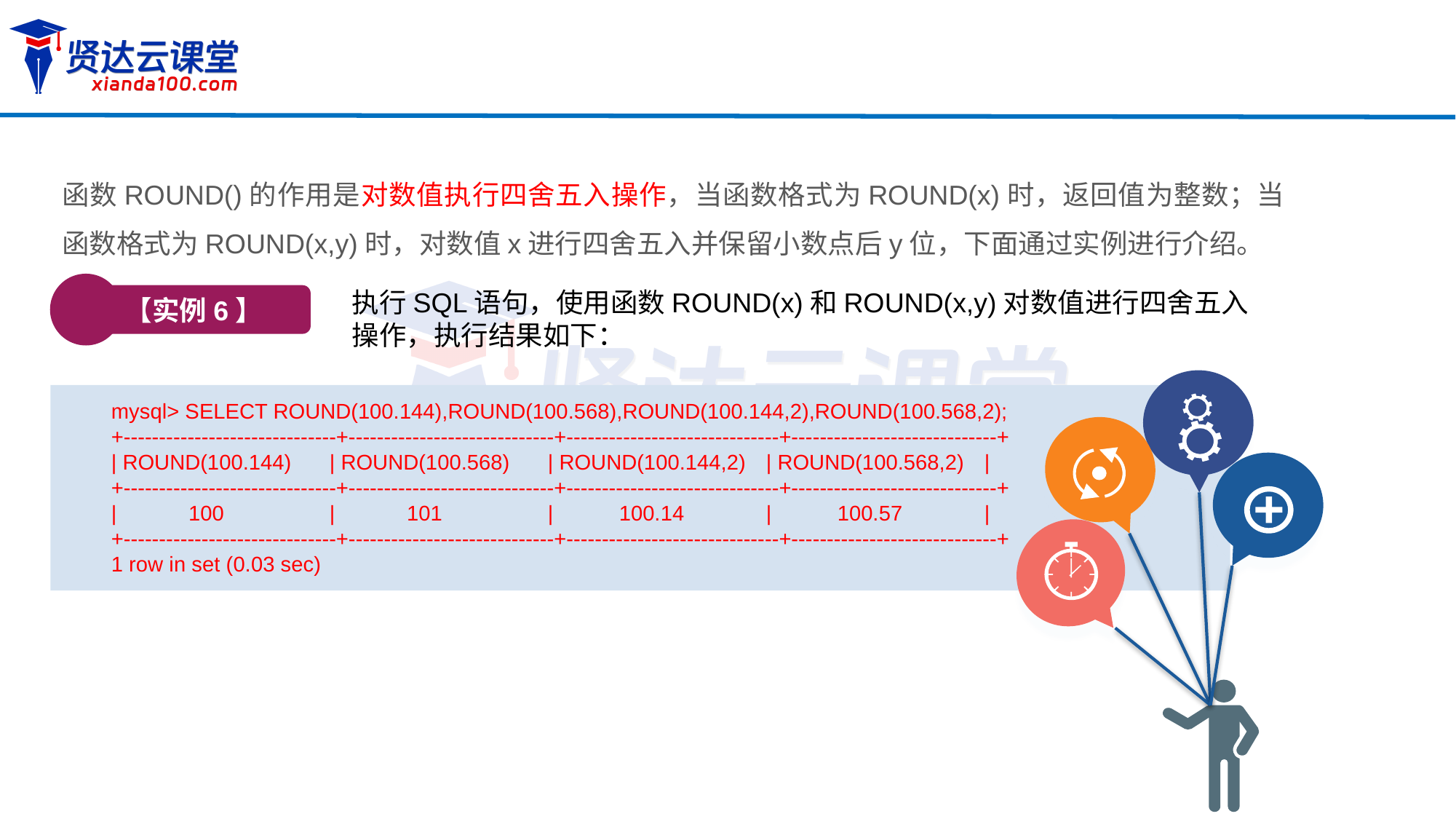

函数ROUND()的作用是对数值执行四舍五入操作，当函数格式为ROUND(x)时，返回值为整数；当函数格式为ROUND(x,y)时，对数值x进行四舍五入并保留小数点后y位，下面通过实例进行介绍。

【实例6】
执行SQL语句，使用函数ROUND(x)和ROUND(x,y)对数值进行四舍五入操作，执行结果如下：

mysql> SELECT ROUND(100.144),ROUND(100.568),ROUND(100.144,2),ROUND(100.568,2);
+------------------------------+-----------------------------+------------------------------+-----------------------------+
| ROUND(100.144)	| ROUND(100.568)	| ROUND(100.144,2)	| ROUND(100.568,2)	|
+------------------------------+-----------------------------+------------------------------+-----------------------------+
|            100	|            101	|           100.14 	|           100.57 	|
+------------------------------+-----------------------------+------------------------------+-----------------------------+
1 row in set (0.03 sec)